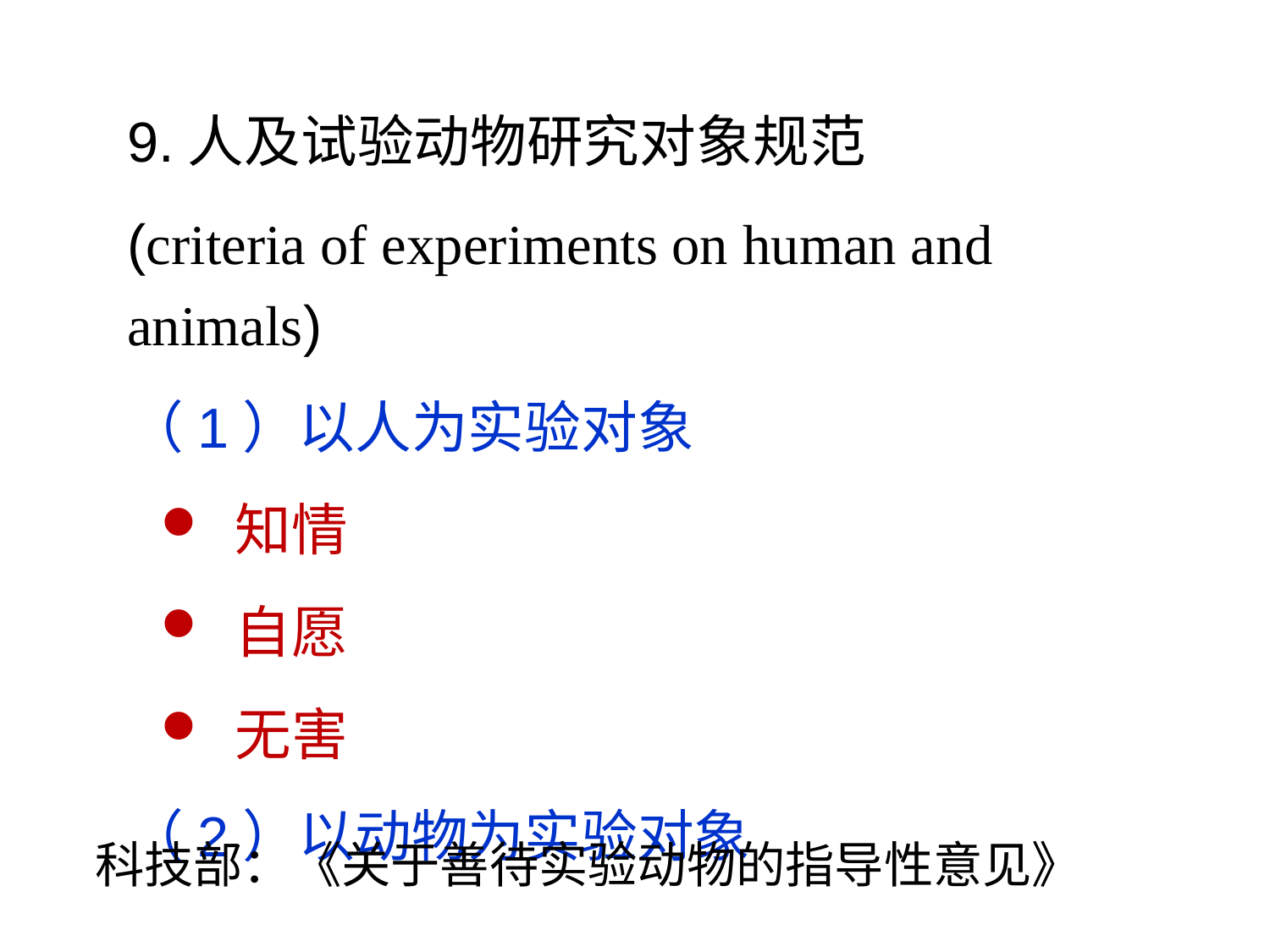

9.人及试验动物研究对象规范
(criteria of experiments on human and animals)
（1）以人为实验对象
 知情
 自愿
 无害
（2）以动物为实验对象
科技部：《关于善待实验动物的指导性意见》